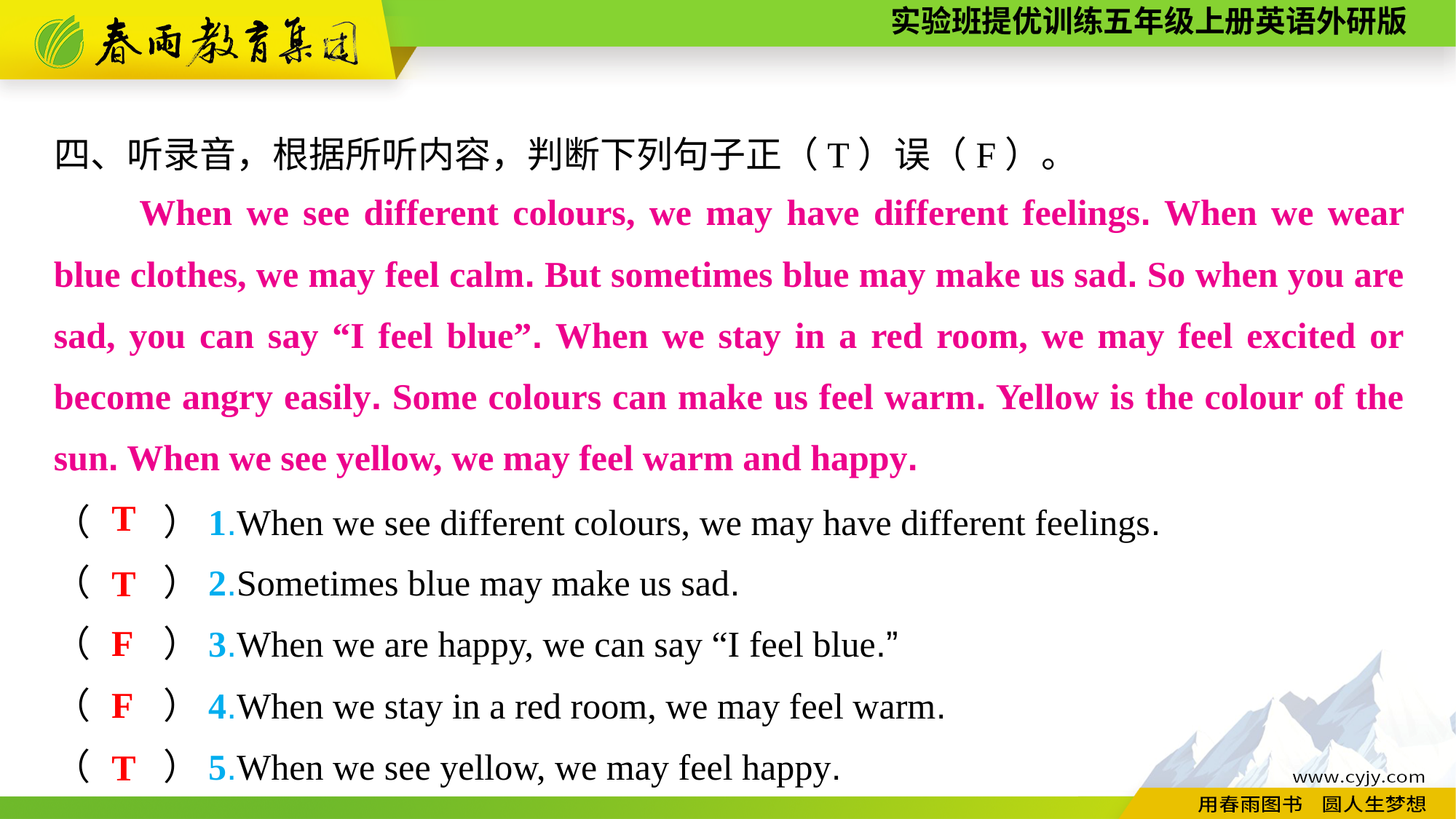

四、听录音，根据所听内容，判断下列句子正（T）误（F）。
When we see different colours, we may have different feelings. When we wear blue clothes, we may feel calm. But sometimes blue may make us sad. So when you are sad, you can say “I feel blue”. When we stay in a red room, we may feel excited or become angry easily. Some colours can make us feel warm. Yellow is the colour of the sun. When we see yellow, we may feel warm and happy.
T
（　　）1.When we see different colours, we may have different feelings.
（　　）2.Sometimes blue may make us sad.
（　　）3.When we are happy, we can say “I feel blue.”
（　　）4.When we stay in a red room, we may feel warm.
（　　）5.When we see yellow, we may feel happy.
T
F
F
T